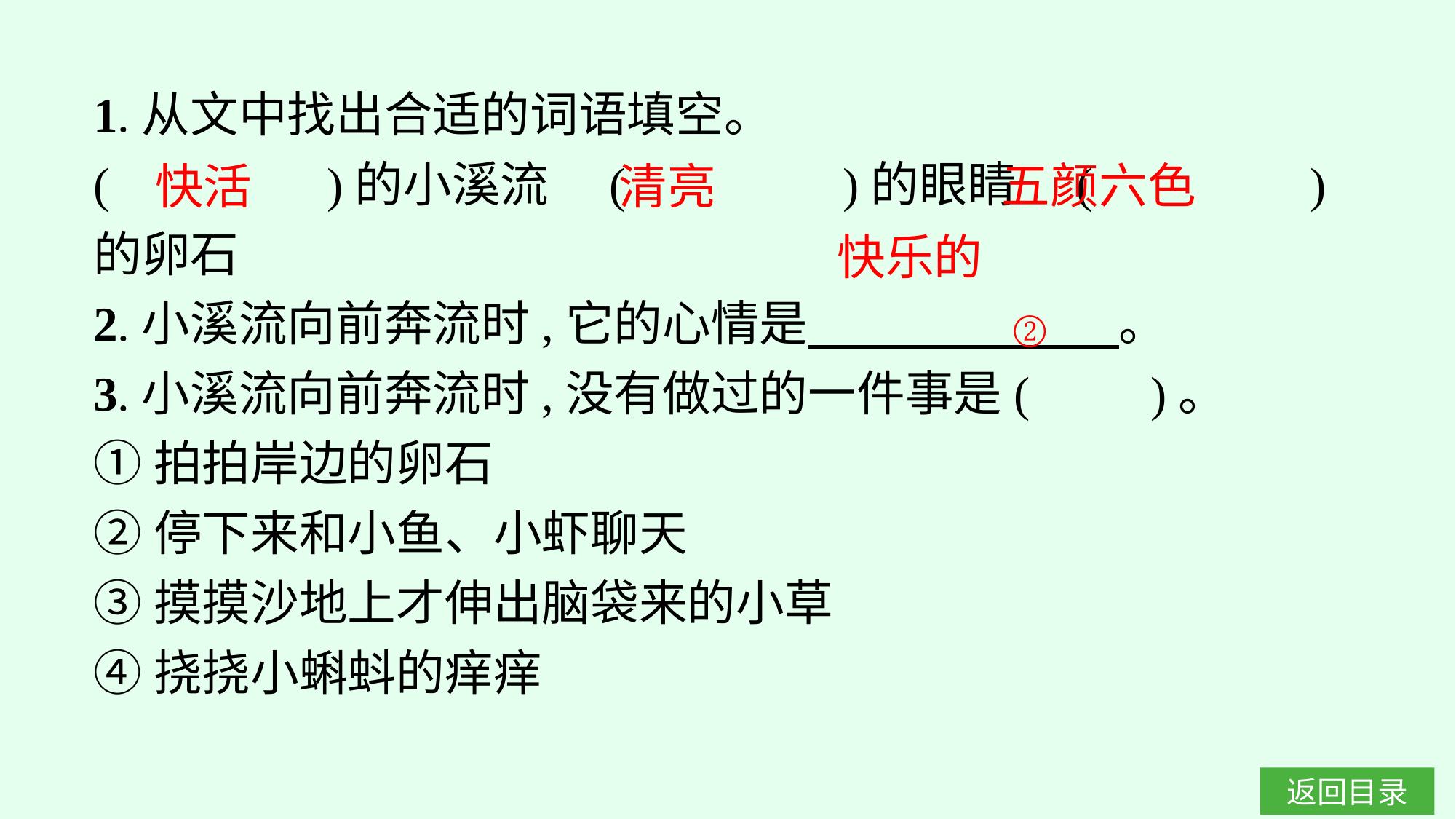

1.从文中找出合适的词语填空。
(　　　　)的小溪流　(　　　　)的眼睛　(　　　　)的卵石
2.小溪流向前奔流时,它的心情是　                        。
3.小溪流向前奔流时,没有做过的一件事是(　　)。
①拍拍岸边的卵石
②停下来和小鱼、小虾聊天
③摸摸沙地上才伸出脑袋来的小草
④挠挠小蝌蚪的痒痒
五颜六色
清亮
快活
快乐的
②